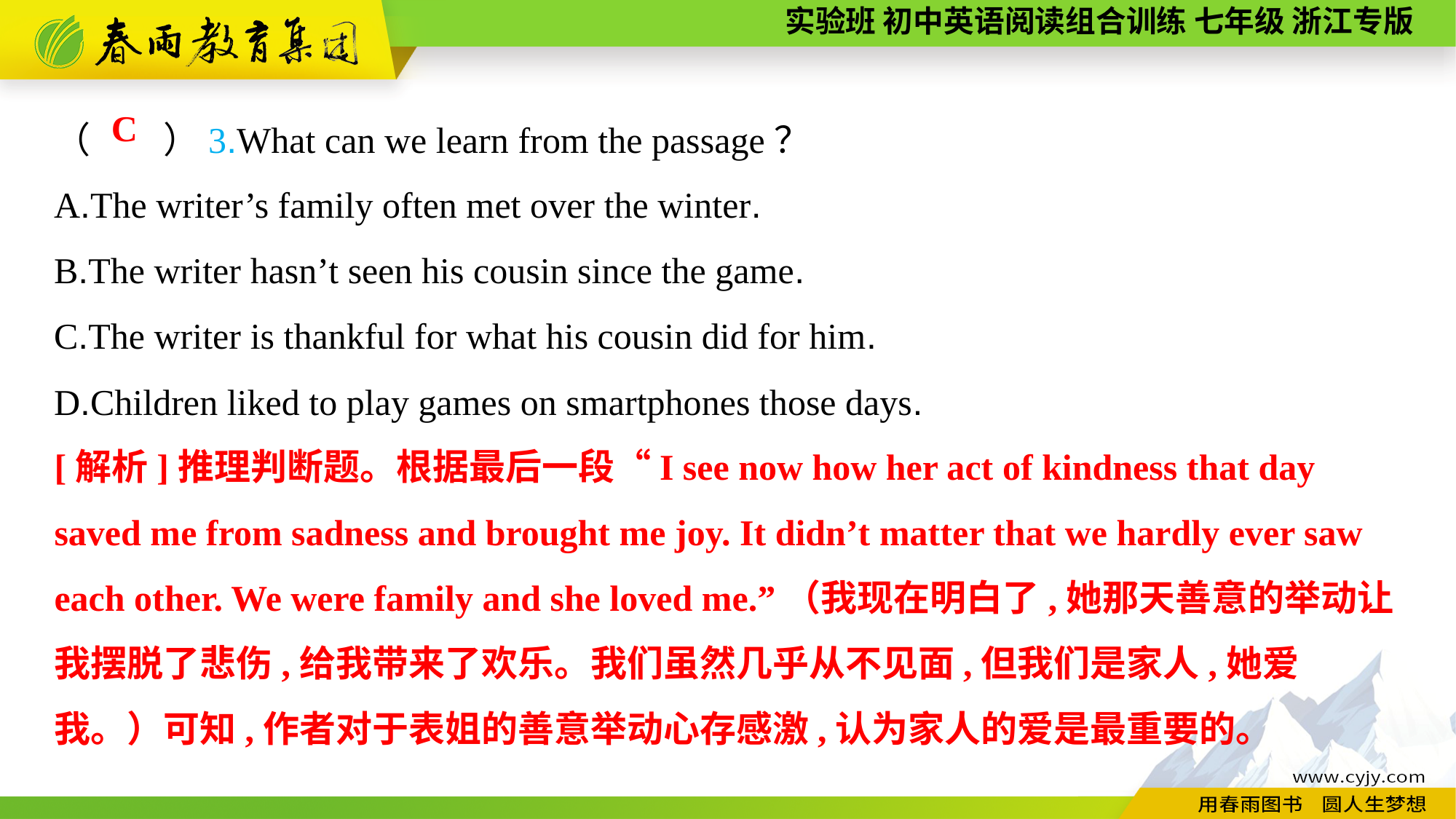

（　　）3.What can we learn from the passage？
A.The writer’s family often met over the winter.
B.The writer hasn’t seen his cousin since the game.
C.The writer is thankful for what his cousin did for him.
D.Children liked to play games on smartphones those days.
C
[解析]推理判断题。根据最后一段“I see now how her act of kindness that day saved me from sadness and brought me joy. It didn’t matter that we hardly ever saw each other. We were family and she loved me.”（我现在明白了,她那天善意的举动让我摆脱了悲伤,给我带来了欢乐。我们虽然几乎从不见面,但我们是家人,她爱我。）可知,作者对于表姐的善意举动心存感激,认为家人的爱是最重要的。